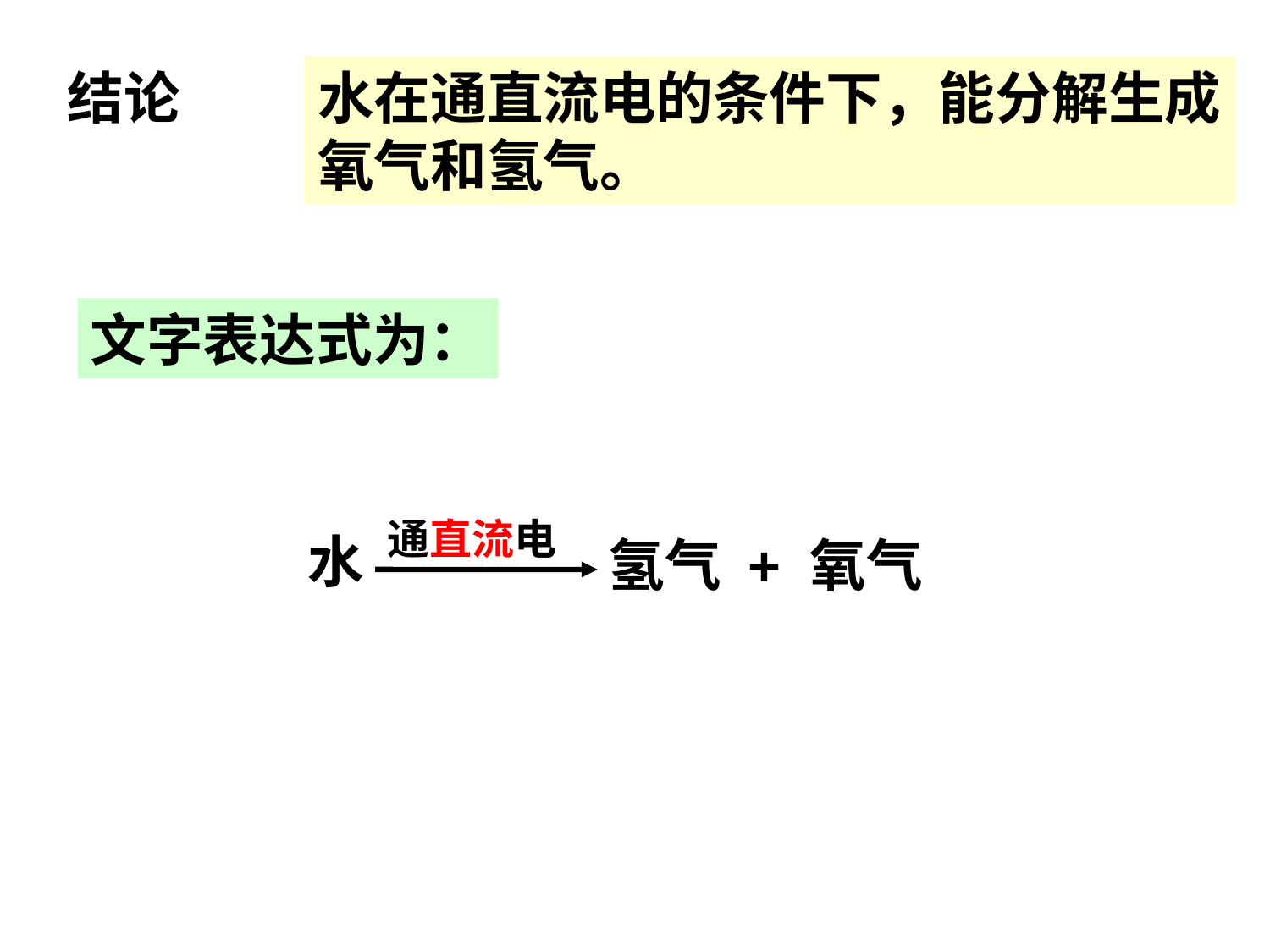

结论
水在通直流电的条件下，能分解生成氧气和氢气。
文字表达式为：
通直流电
水
氢气 + 氧气